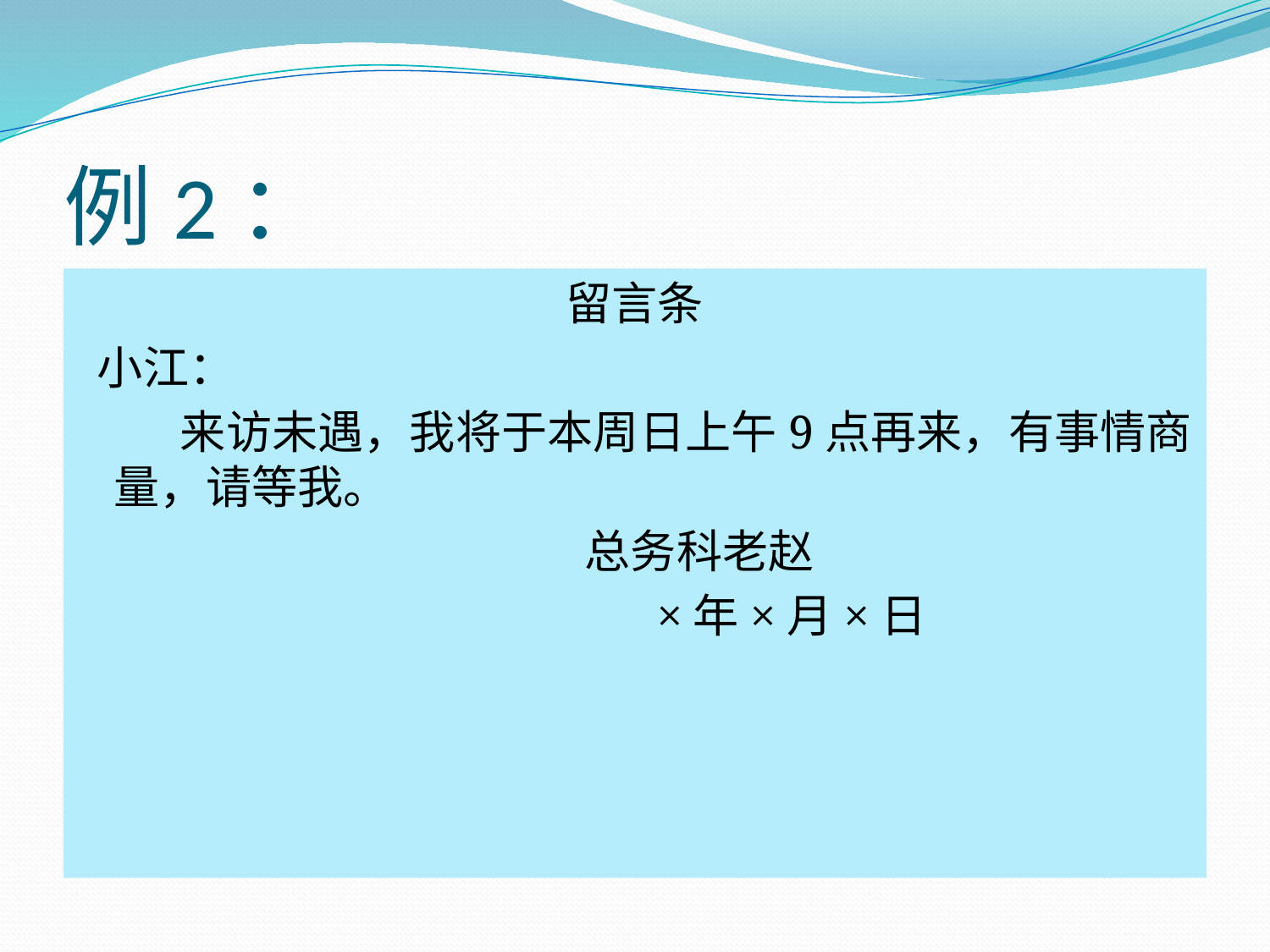

# 例2：
留言条
 小江：
         来访未遇，我将于本周日上午9点再来，有事情商量，请等我。
                                                总务科老赵
                                                 ×年×月×日